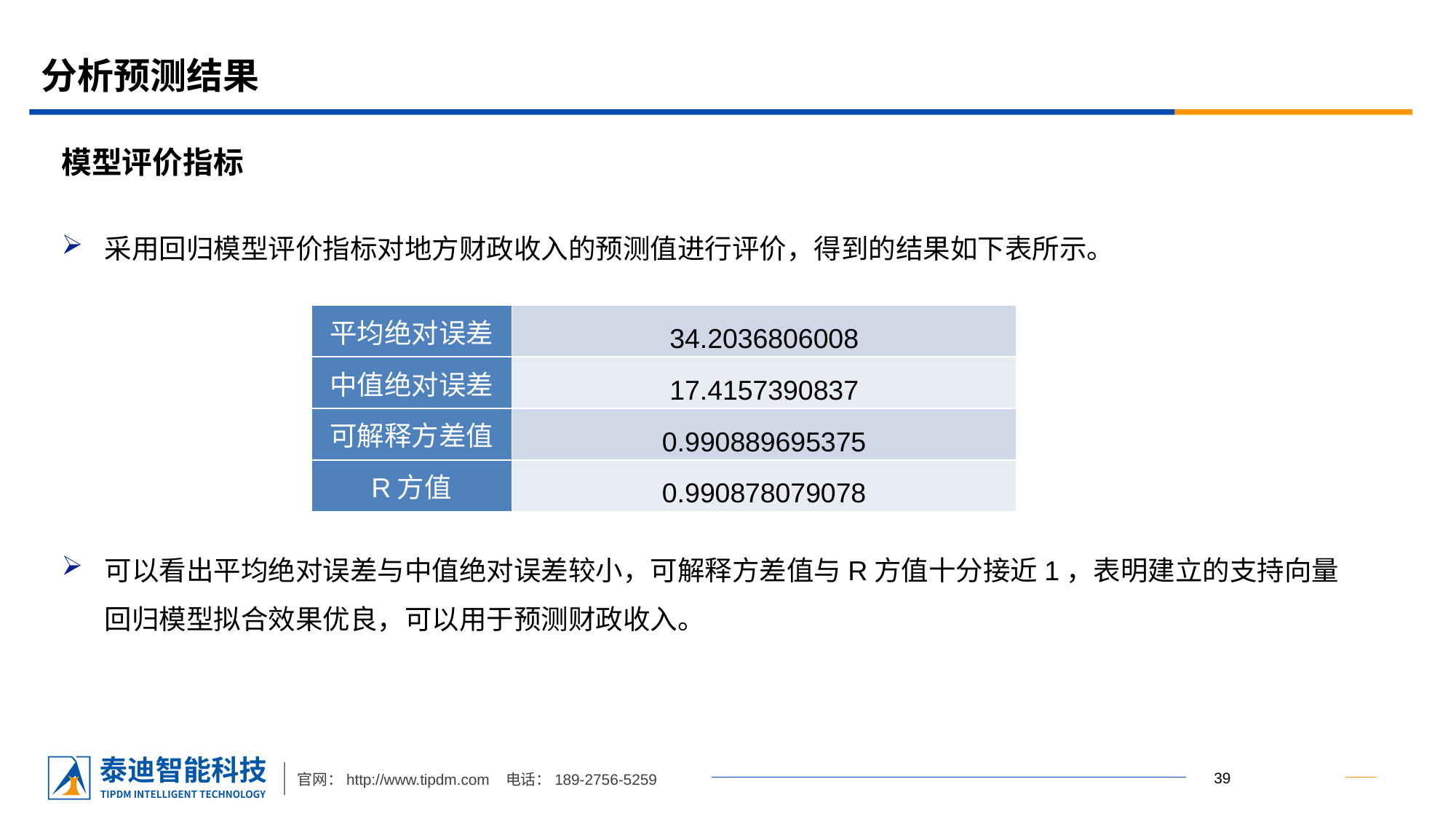

# 分析预测结果
模型评价指标
采用回归模型评价指标对地方财政收入的预测值进行评价，得到的结果如下表所示。

可以看出平均绝对误差与中值绝对误差较小，可解释方差值与R方值十分接近1，表明建立的支持向量回归模型拟合效果优良，可以用于预测财政收入。
| 平均绝对误差 | 34.2036806008 |
| --- | --- |
| 中值绝对误差 | 17.4157390837 |
| 可解释方差值 | 0.990889695375 |
| R方值 | 0.990878079078 |